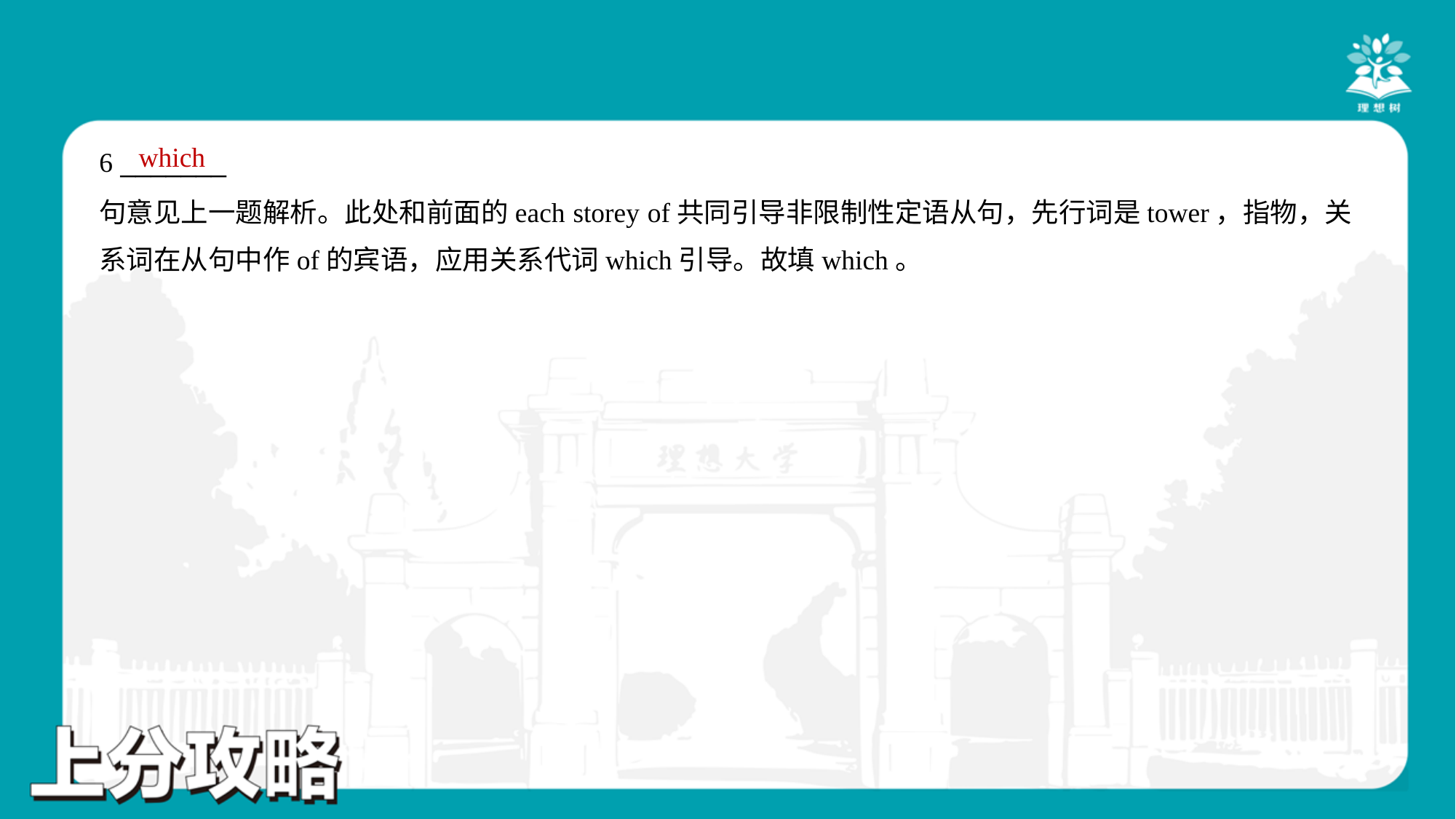

which
6 _______
句意见上一题解析。此处和前面的each storey of共同引导非限制性定语从句，先行词是tower，指物，关
系词在从句中作of的宾语，应用关系代词which引导。故填which。